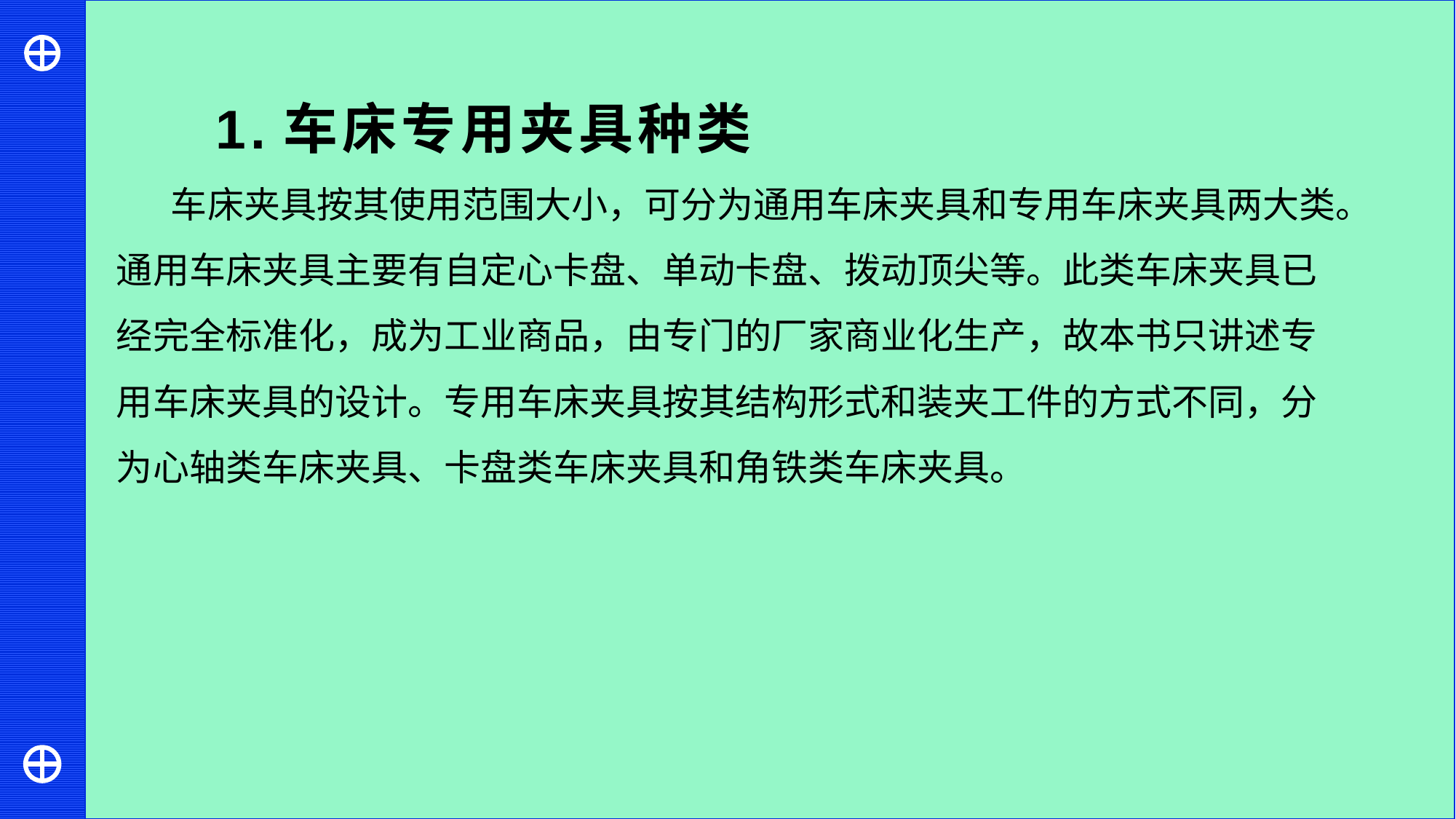

1.车床专用夹具种类
车床夹具按其使用范围大小，可分为通用车床夹具和专用车床夹具两大类。通用车床夹具主要有自定心卡盘、单动卡盘、拨动顶尖等。此类车床夹具已经完全标准化，成为工业商品，由专门的厂家商业化生产，故本书只讲述专用车床夹具的设计。专用车床夹具按其结构形式和装夹工件的方式不同，分为心轴类车床夹具、卡盘类车床夹具和角铁类车床夹具。